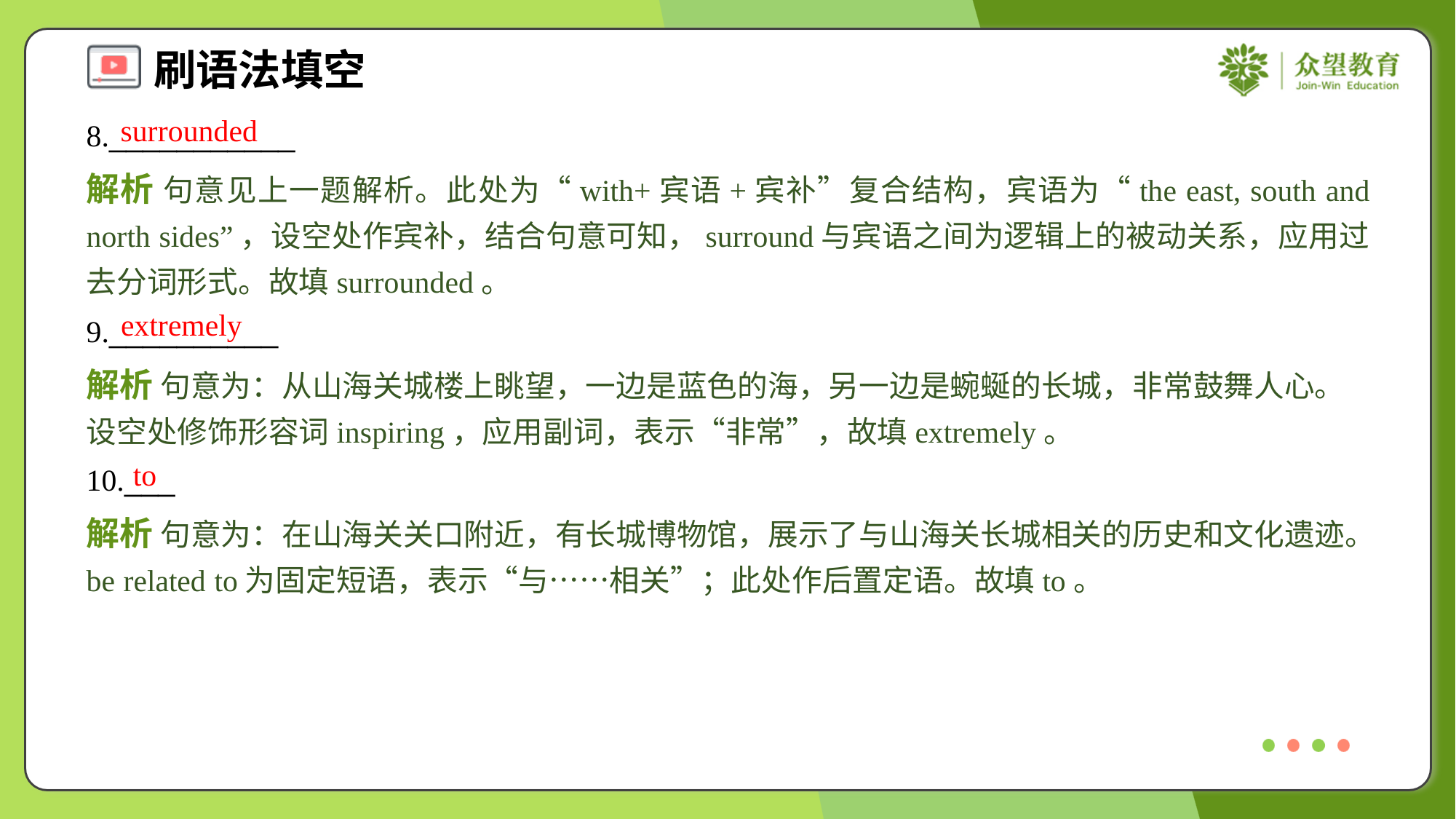

surrounded
8.___________
解析 句意见上一题解析。此处为“with+宾语+宾补”复合结构，宾语为“the east, south and north sides”，设空处作宾补，结合句意可知，surround与宾语之间为逻辑上的被动关系，应用过去分词形式。故填surrounded。
extremely
9.__________
解析 句意为：从山海关城楼上眺望，一边是蓝色的海，另一边是蜿蜒的长城，非常鼓舞人心。设空处修饰形容词inspiring，应用副词，表示“非常”，故填extremely。
to
10.___
解析 句意为：在山海关关口附近，有长城博物馆，展示了与山海关长城相关的历史和文化遗迹。be related to为固定短语，表示“与……相关”；此处作后置定语。故填to。